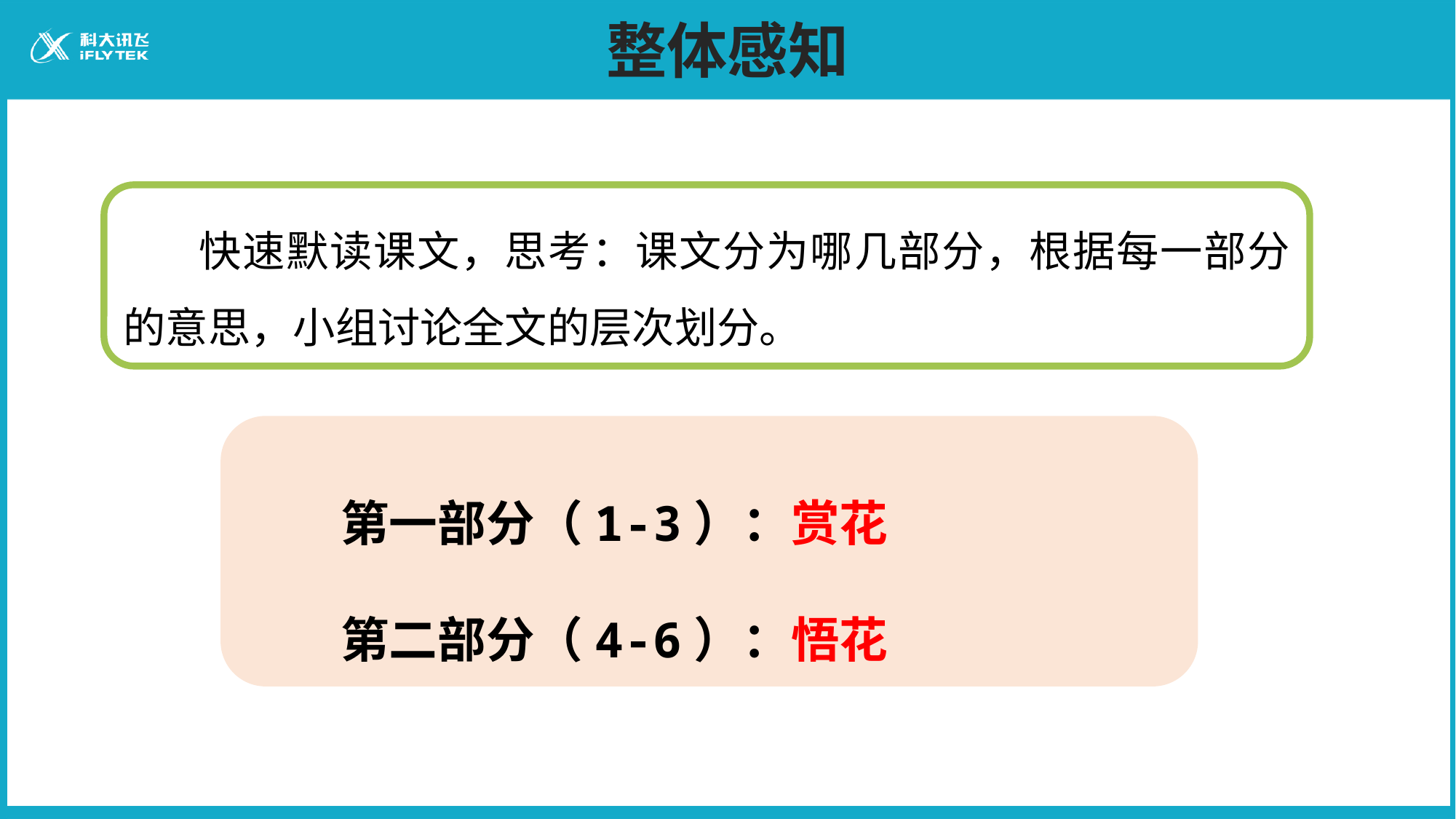

# 整体感知
快速默读课文，思考：课文分为哪几部分，根据每一部分的意思，小组讨论全文的层次划分。
第一部分（1-3）：赏花
第二部分（4-6）：悟花